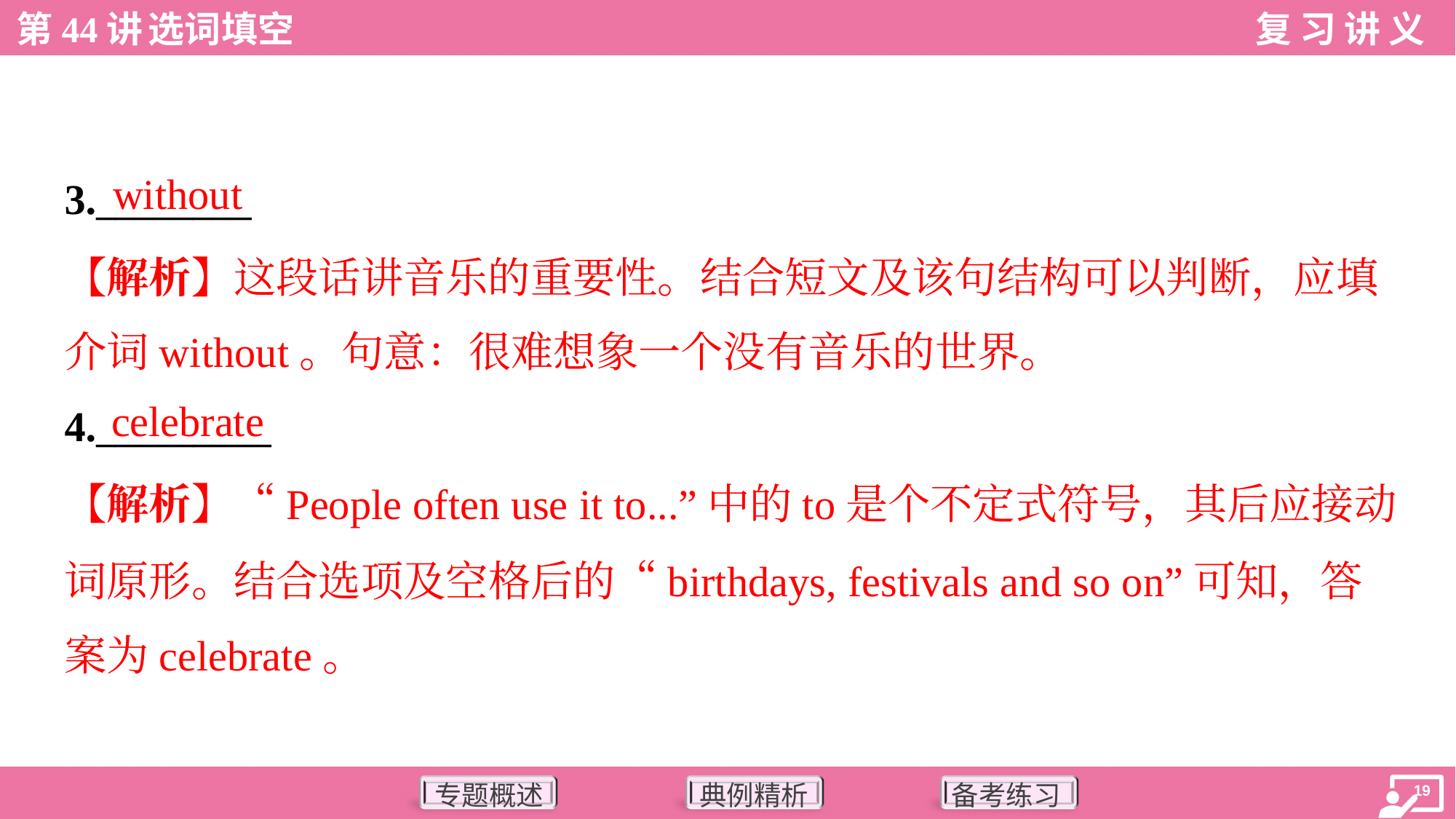

without
3.________
【解析】这段话讲音乐的重要性。结合短文及该句结构可以判断，应填
介词without。句意：很难想象一个没有音乐的世界。
celebrate
4._________
【解析】“People often use it to...”中的to是个不定式符号，其后应接动
词原形。结合选项及空格后的“birthdays, festivals and so on”可知，答
案为celebrate。